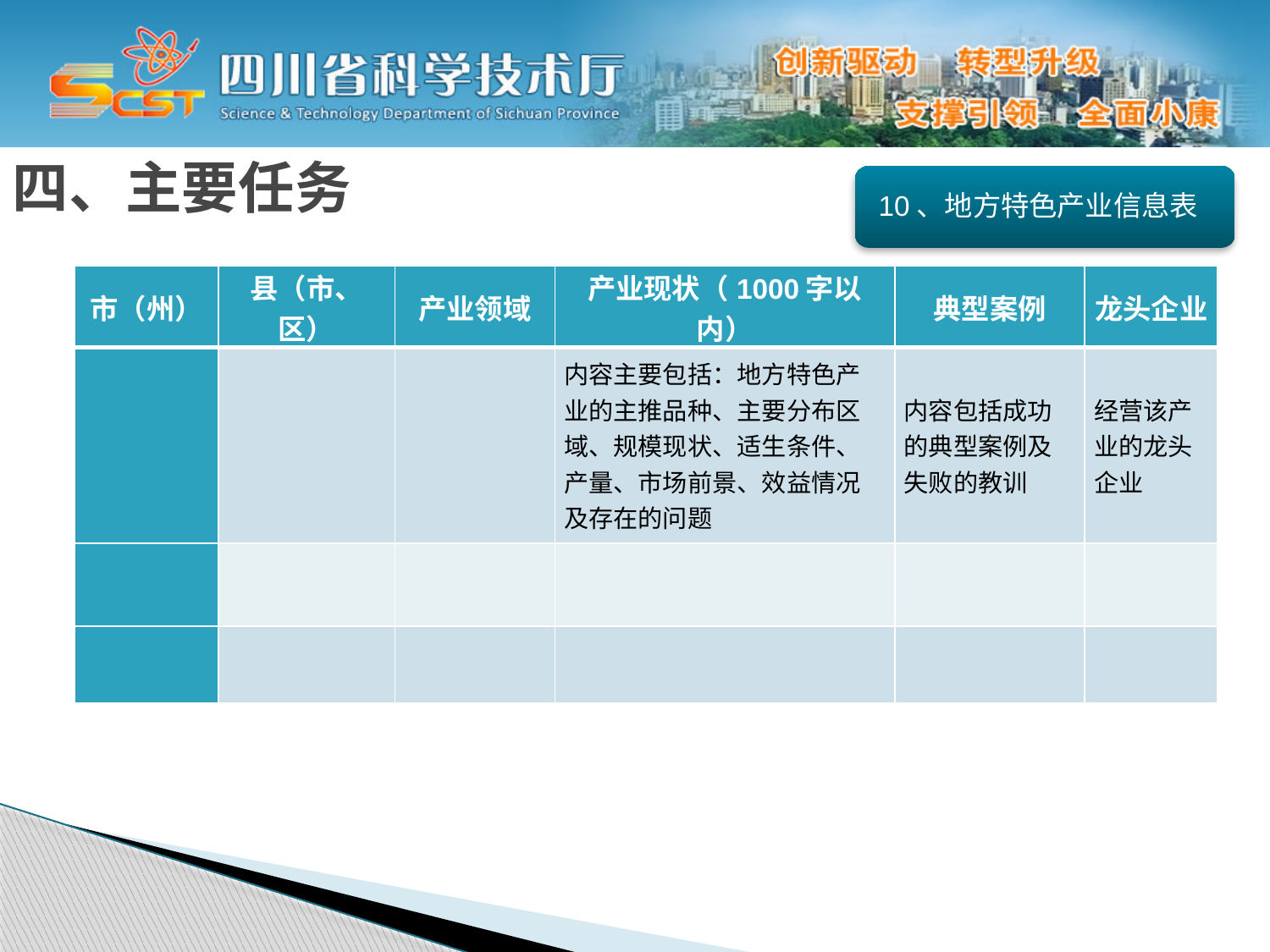

四、主要任务

10、地方特色产业信息表
| 市（州） | 县（市、区） | 产业领域 | 产业现状（1000字以内） | 典型案例 | 龙头企业 |
| --- | --- | --- | --- | --- | --- |
|  |  |  | 内容主要包括：地方特色产业的主推品种、主要分布区域、规模现状、适生条件、产量、市场前景、效益情况及存在的问题 | 内容包括成功的典型案例及失败的教训 | 经营该产业的龙头企业 |
|  |  |  |  |  |  |
|  |  |  |  |  |  |